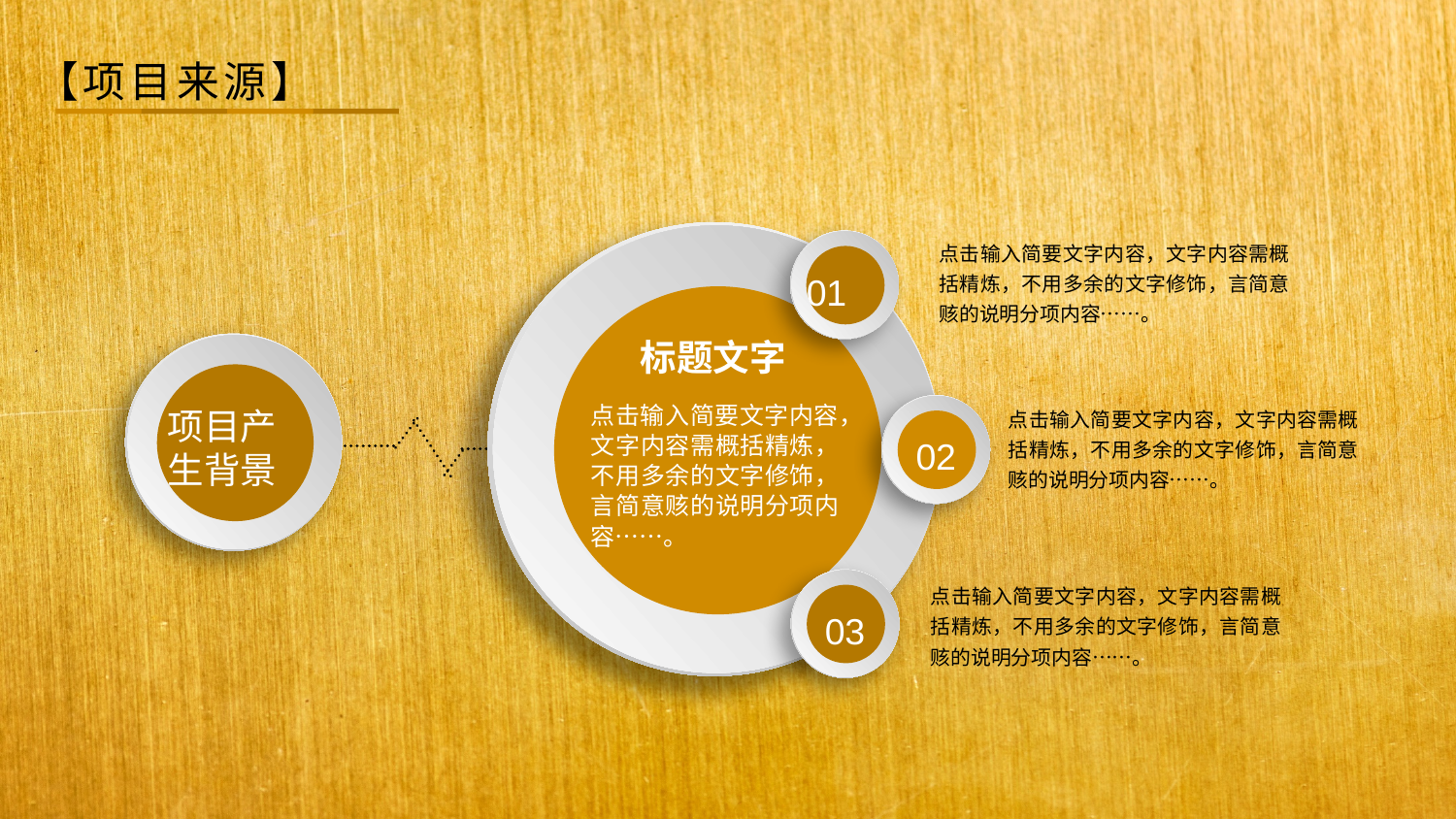

【项目来源】

标题文字
点击输入简要文字内容，文字内容需概括精炼，不用多余的文字修饰，言简意赅的说明分项内容……。

01
点击输入简要文字内容，文字内容需概括精炼，不用多余的文字修饰，言简意赅的说明分项内容……。

项目产
生背景

02
点击输入简要文字内容，文字内容需概括精炼，不用多余的文字修饰，言简意赅的说明分项内容……。

03
点击输入简要文字内容，文字内容需概括精炼，不用多余的文字修饰，言简意赅的说明分项内容……。